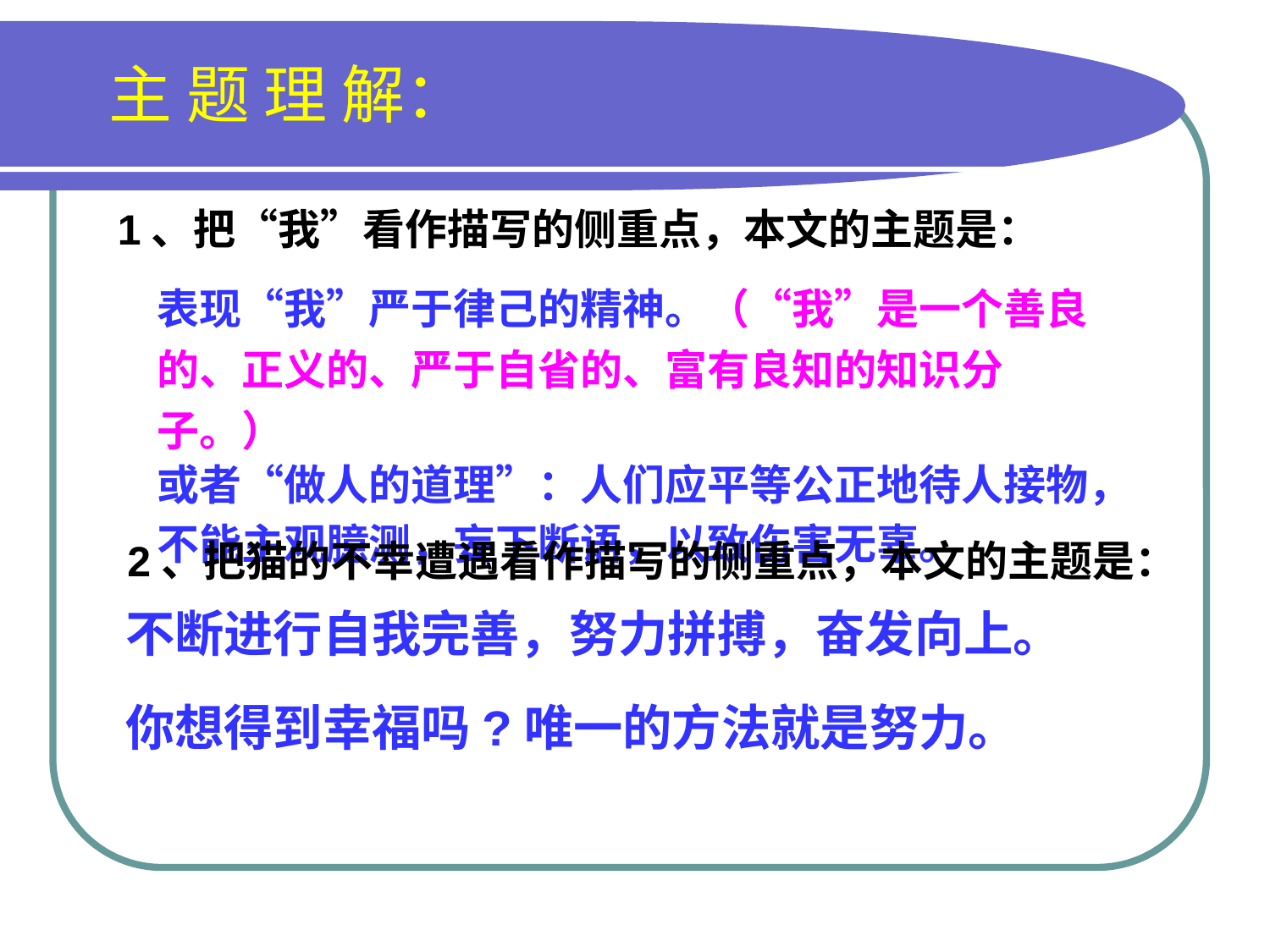

主 题 理 解：
1、把“我”看作描写的侧重点，本文的主题是：
表现“我”严于律己的精神。（“我”是一个善良的、正义的、严于自省的、富有良知的知识分子。）
或者“做人的道理”：人们应平等公正地待人接物，
不能主观臆测，妄下断语，以致伤害无辜。

2、把猫的不幸遭遇看作描写的侧重点，本文的主题是：

     不断进行自我完善，努力拼搏，奋发向上。
     你想得到幸福吗?唯一的方法就是努力。